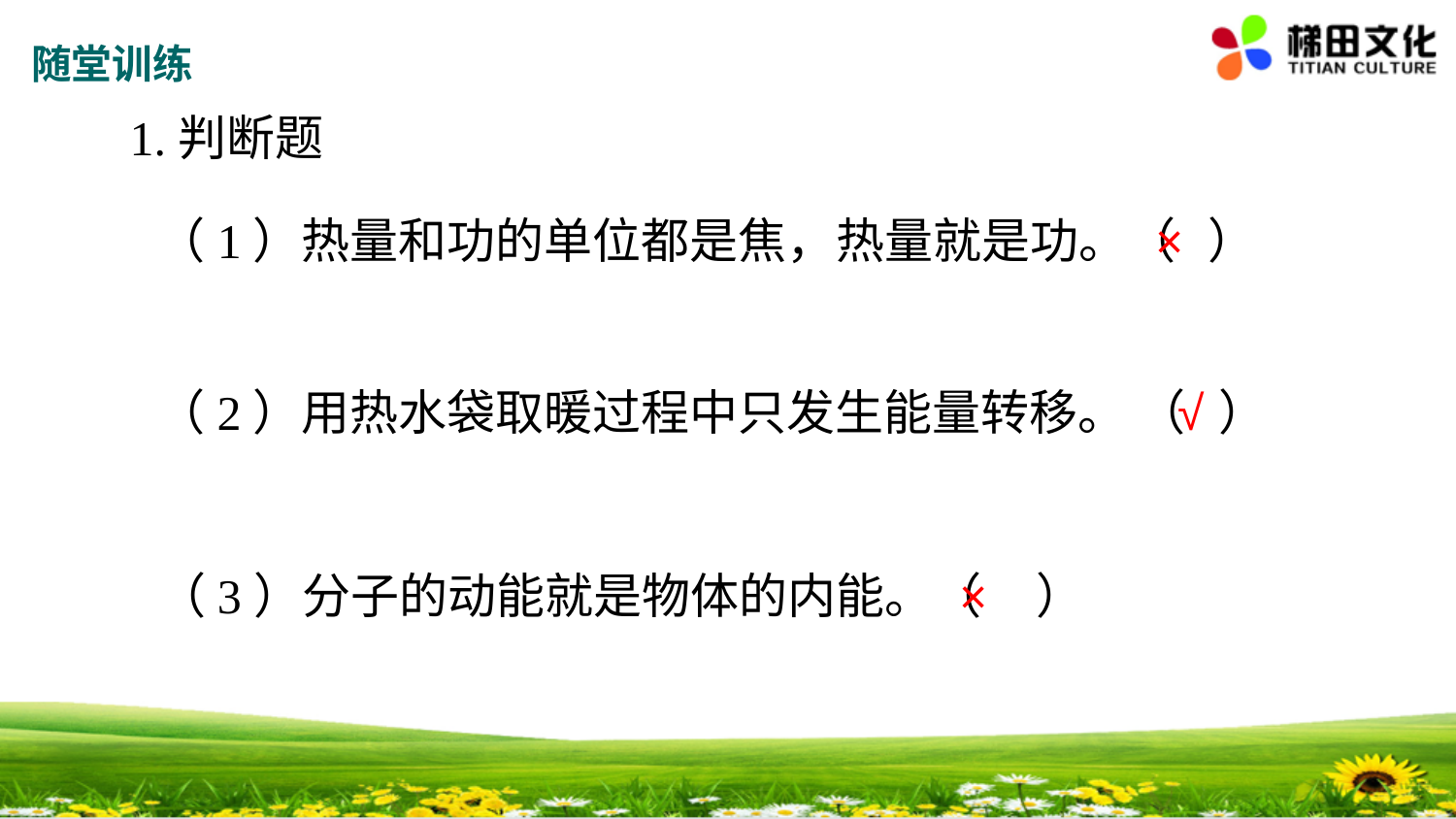

随堂训练
1.判断题
 （1）热量和功的单位都是焦，热量就是功。（   ）
×
  （2）用热水袋取暖过程中只发生能量转移。 （   ）
√

 （3）分子的动能就是物体的内能。（     ）
×